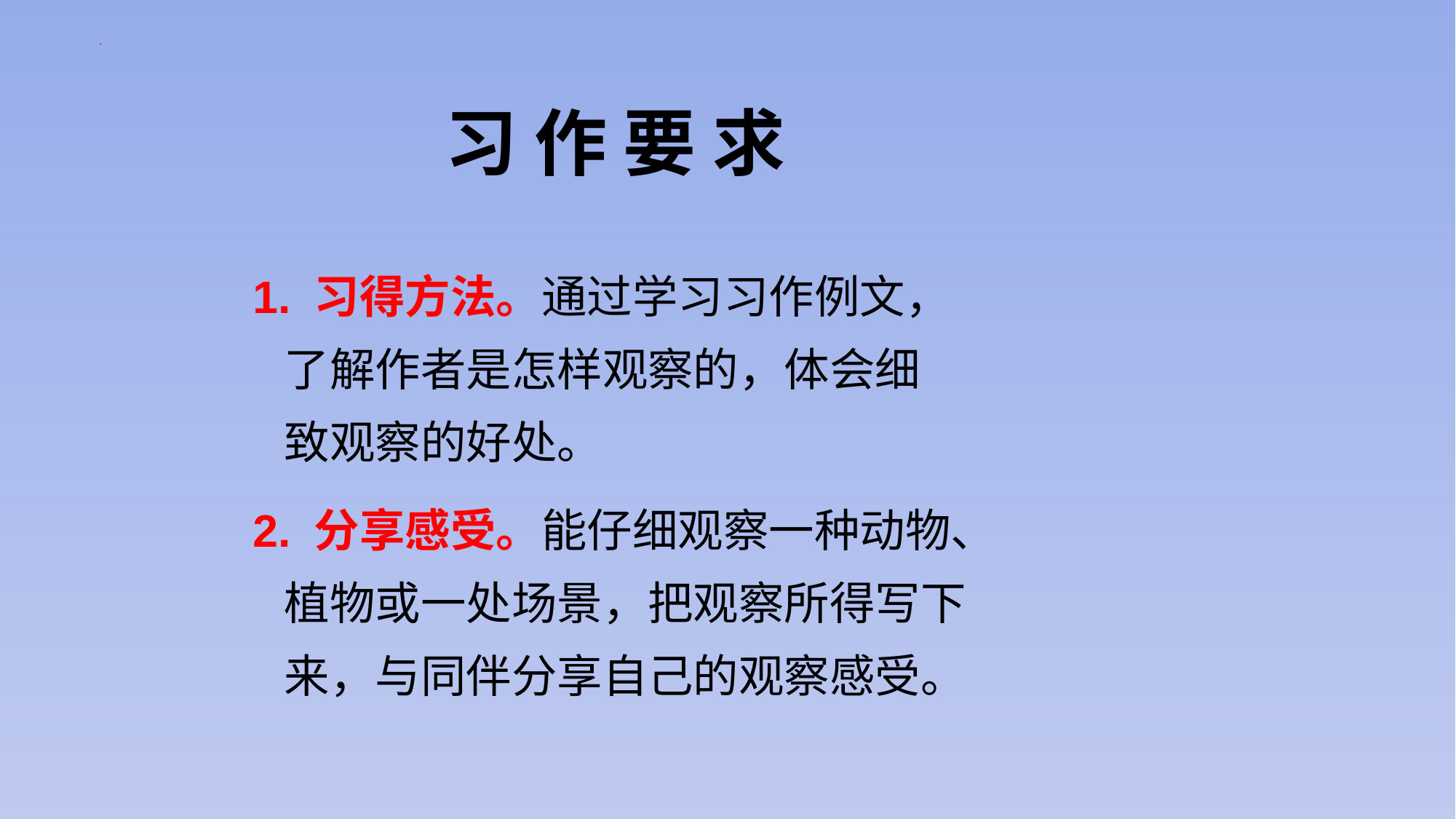

习 作 要 求
1. 习得方法。通过学习习作例文，
  了解作者是怎样观察的，体会细
  致观察的好处。
2. 分享感受。能仔细观察一种动物、
  植物或一处场景，把观察所得写下
  来，与同伴分享自己的观察感受。